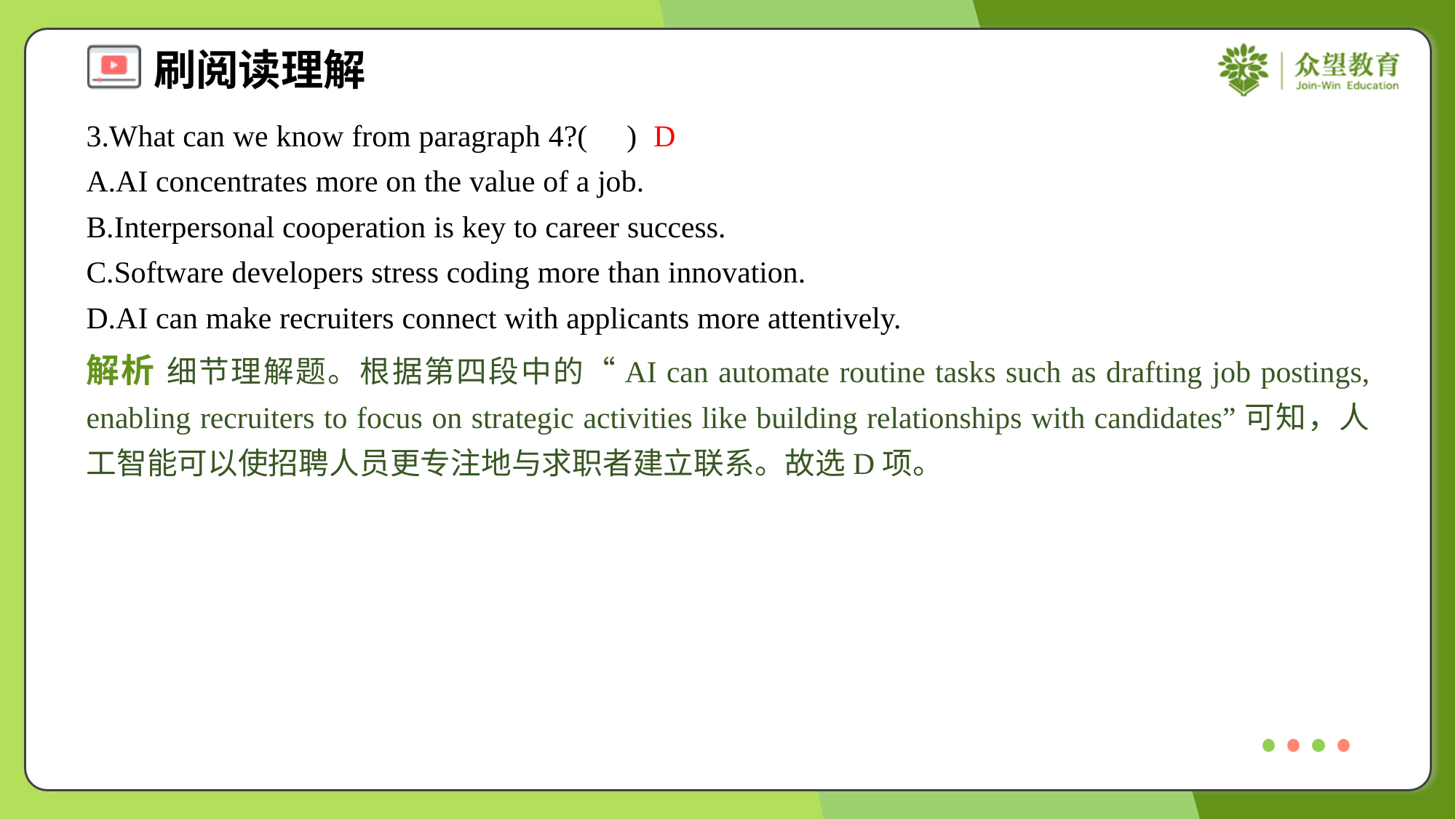

3.What can we know from paragraph 4?(     )
D
A.AI concentrates more on the value of a job.
B.Interpersonal cooperation is key to career success.
C.Software developers stress coding more than innovation.
D.AI can make recruiters connect with applicants more attentively.
解析 细节理解题。根据第四段中的“AI can automate routine tasks such as drafting job postings, enabling recruiters to focus on strategic activities like building relationships with candidates”可知，人工智能可以使招聘人员更专注地与求职者建立联系。故选D项。